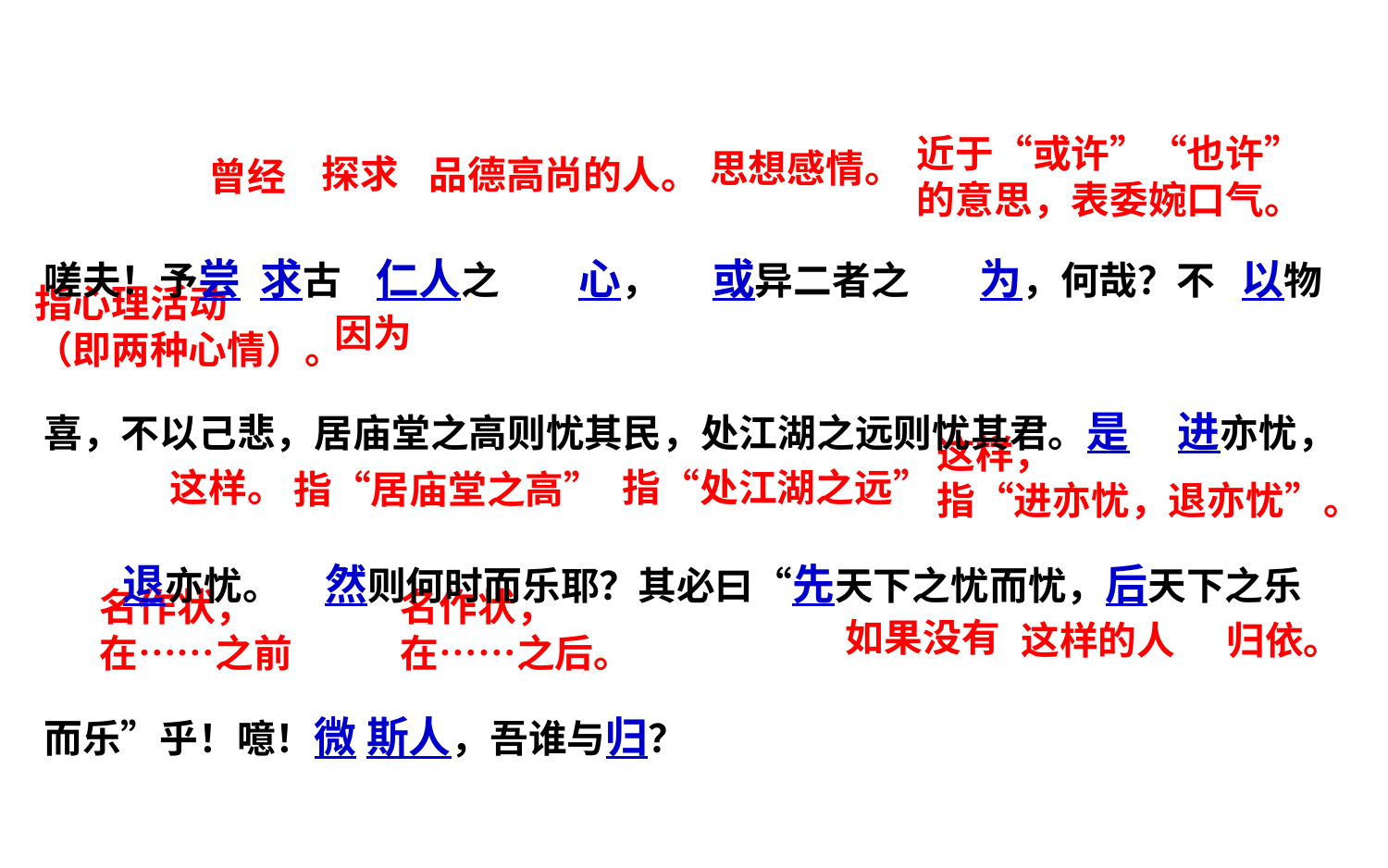

近于“或许”“也许”
的意思，表委婉口气。
思想感情。
探求
嗟夫！予尝  求古    仁人之         心，      或异二者之        为，何哉？不   以物喜，不以己悲，居庙堂之高则忧其民，处江湖之远则忧其君。是     进亦忧，         退亦忧。     然则何时而乐耶？其必曰“先天下之忧而忧，后天下之乐而乐”乎！噫！微 斯人，吾谁与归？
品德高尚的人。
曾经
因为
指心理活动
（即两种心情）。
这样，
指“进亦忧，退亦忧”。
这样。
指“处江湖之远”
指“居庙堂之高”
名作状，
在……之前
名作状，
在……之后。
如果没有
这样的人
归依。